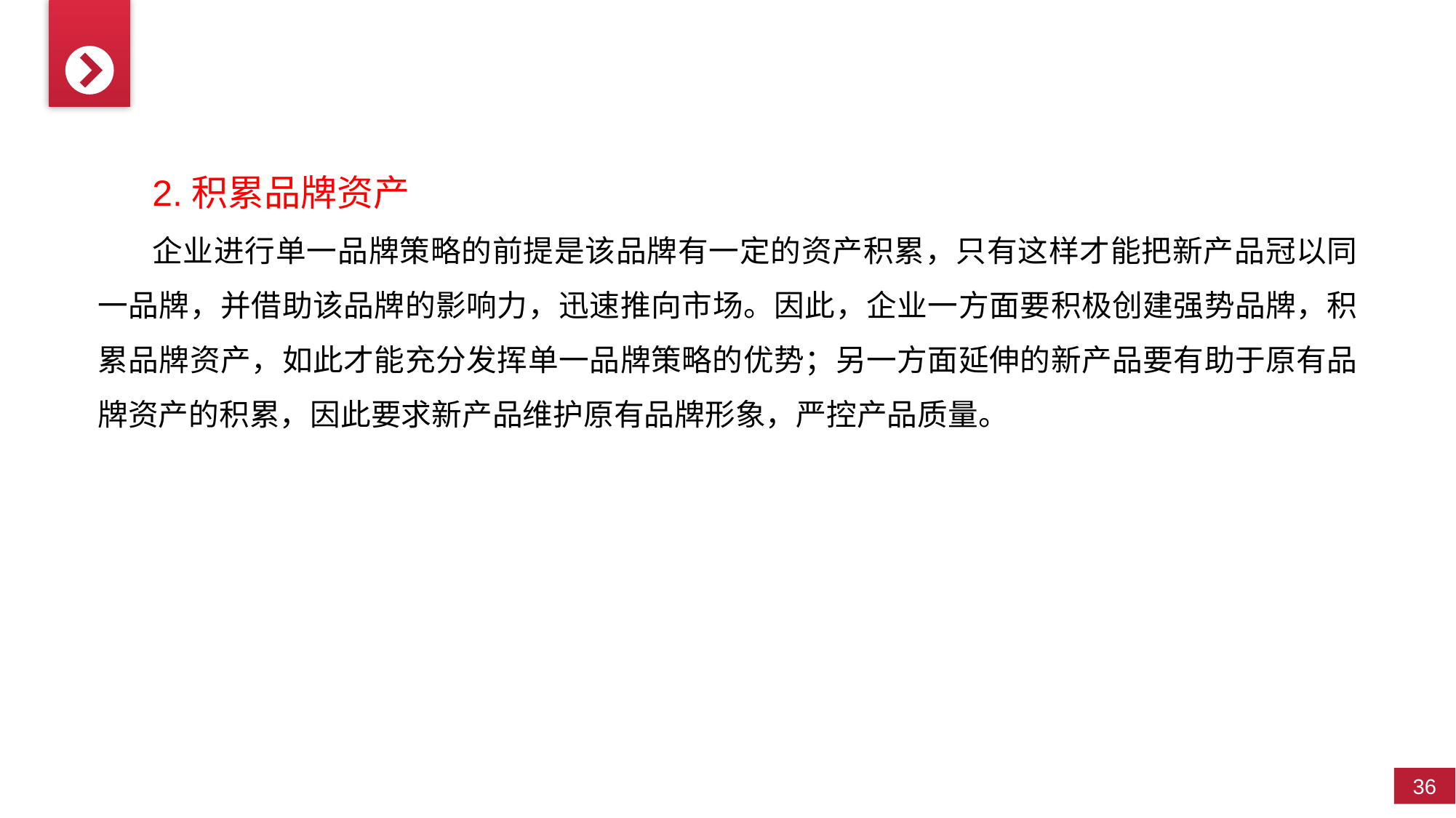

2.积累品牌资产
企业进行单一品牌策略的前提是该品牌有一定的资产积累，只有这样才能把新产品冠以同一品牌，并借助该品牌的影响力，迅速推向市场。因此，企业一方面要积极创建强势品牌，积累品牌资产，如此才能充分发挥单一品牌策略的优势；另一方面延伸的新产品要有助于原有品牌资产的积累，因此要求新产品维护原有品牌形象，严控产品质量。